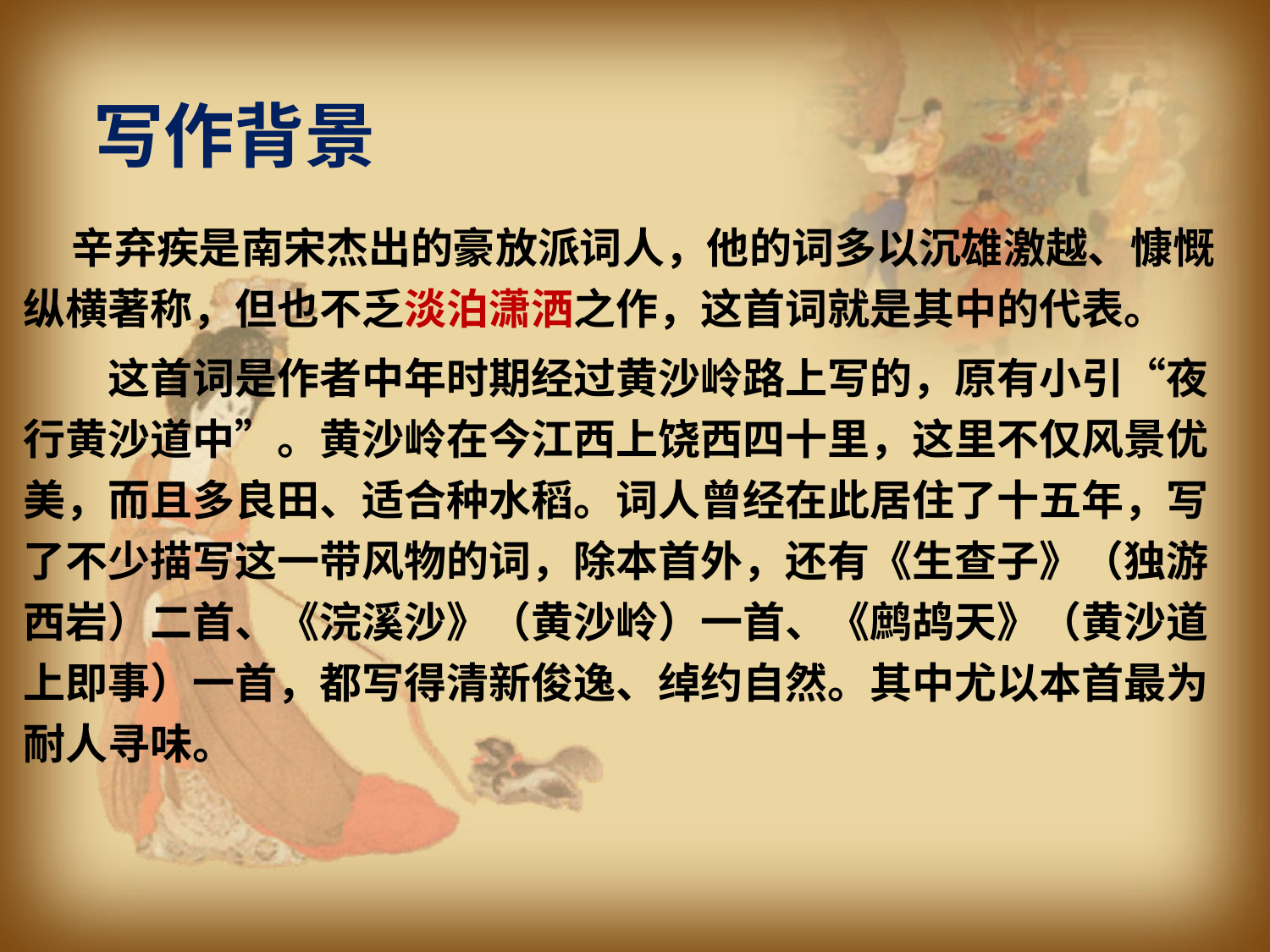

写作背景

       辛弃疾是南宋杰出的豪放派词人，他的词多以沉雄激越、慷慨纵横著称，但也不乏淡泊潇洒之作，这首词就是其中的代表。
　　这首词是作者中年时期经过黄沙岭路上写的，原有小引“夜行黄沙道中”。黄沙岭在今江西上饶西四十里，这里不仅风景优美，而且多良田、适合种水稻。词人曾经在此居住了十五年，写了不少描写这一带风物的词，除本首外，还有《生查子》（独游西岩）二首、《浣溪沙》（黄沙岭）一首、《鹧鸪天》（黄沙道上即事）一首，都写得清新俊逸、绰约自然。其中尤以本首最为耐人寻味。